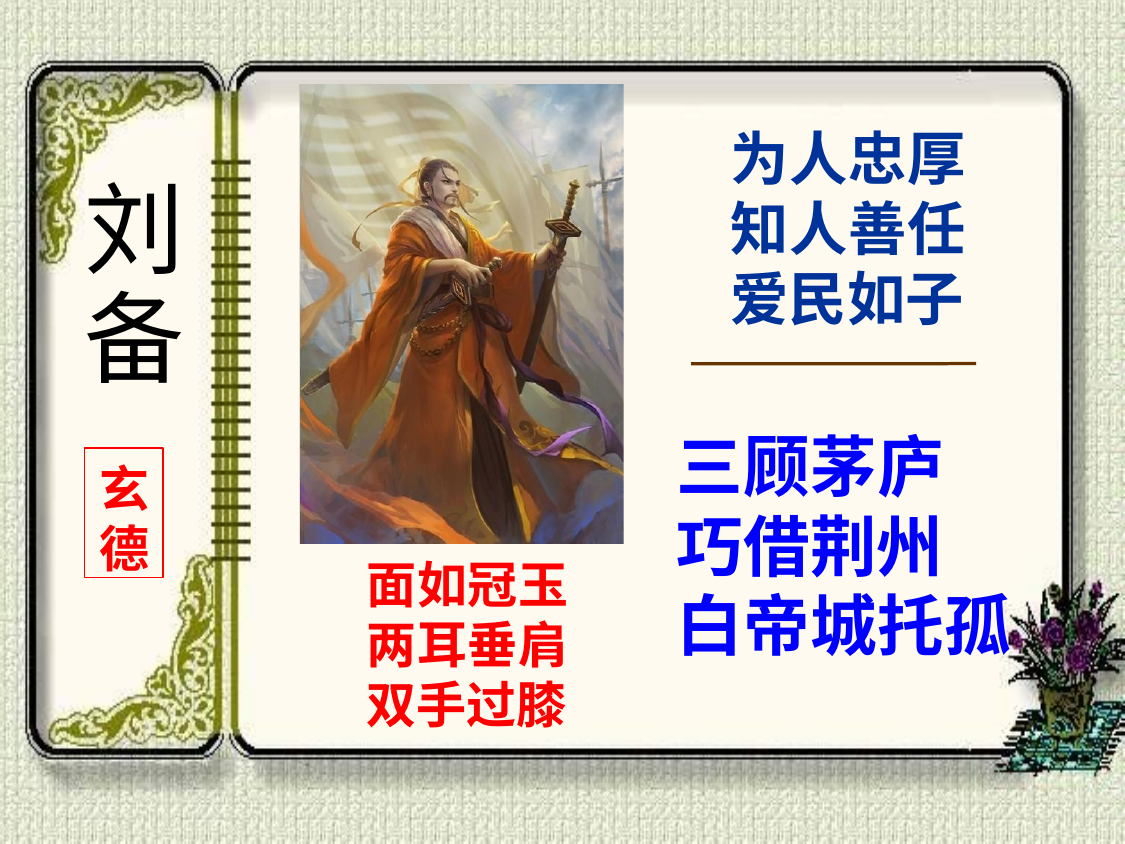

为人忠厚 知人善任 爱民如子
刘 备

三顾茅庐 巧借荆州 白帝城托孤
玄
德
面如冠玉 两耳垂肩 双手过膝